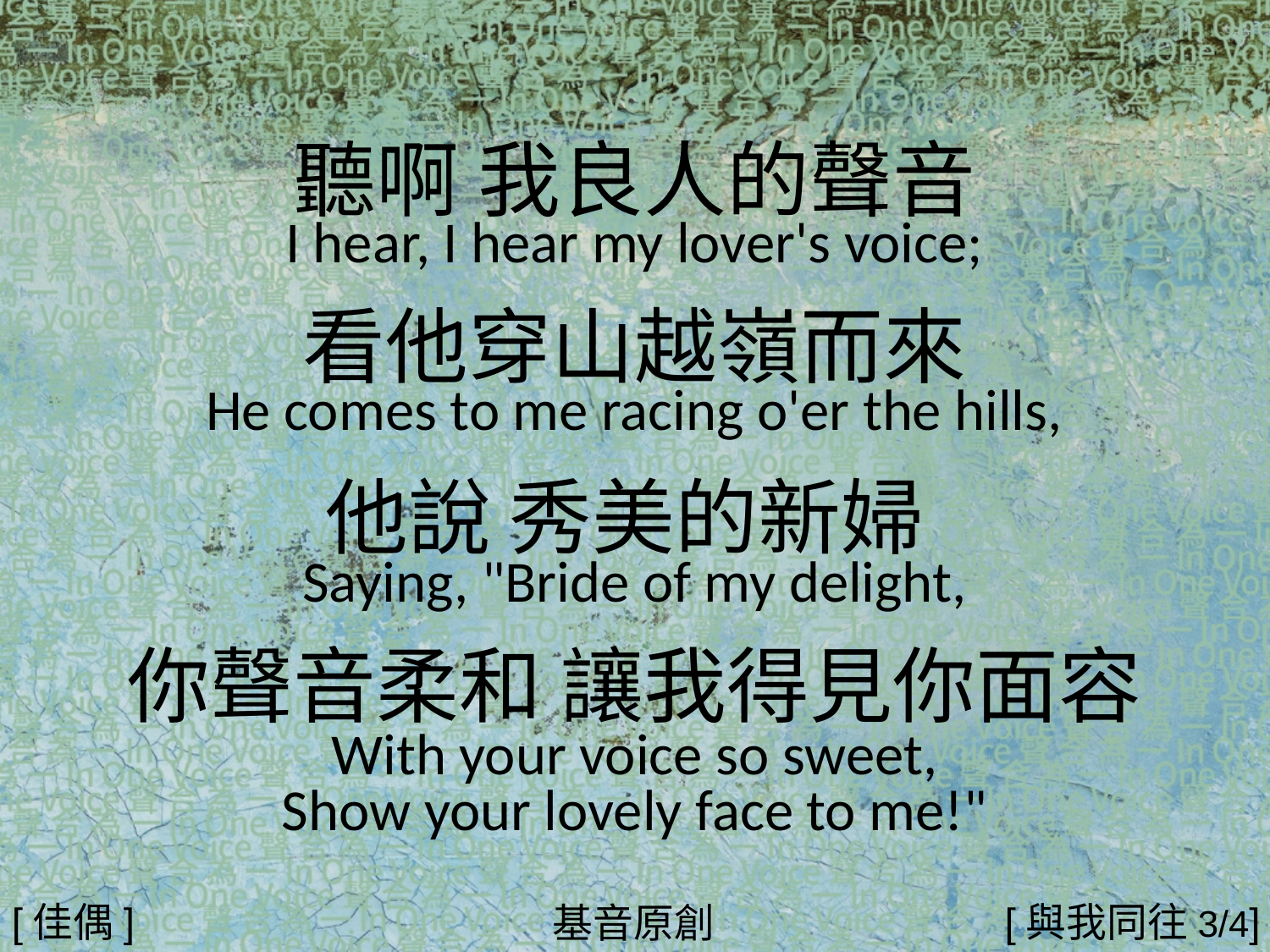

聽啊 我良人的聲音
I hear, I hear my lover's voice;

看他穿山越嶺而來
He comes to me racing o'er the hills,

他說 秀美的新婦
Saying, "Bride of my delight,

你聲音柔和 讓我得見你面容
With your voice so sweet,
Show your lovely face to me!"
#

[佳偶]
[與我同往3/4]
基音原創